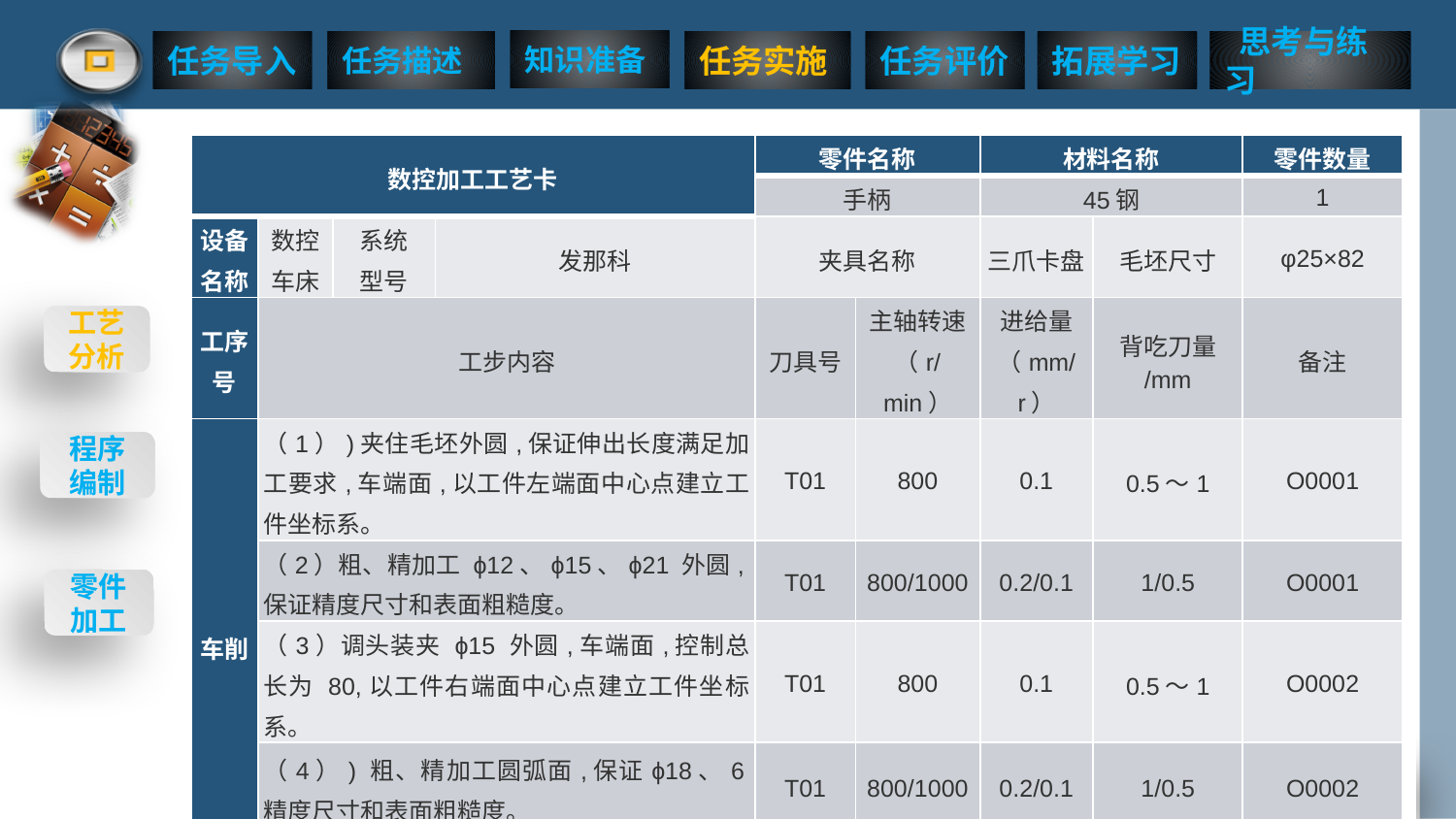

| 数控加工工艺卡 |  |  |  |  | 零件名称 |  |  | 材料名称 |  | 零件数量 |
| --- | --- | --- | --- | --- | --- | --- | --- | --- | --- | --- |
|  |  |  |  |  | 手柄 |  |  | 45钢 |  | 1 |
| 设备名称 | 数控 车床 | 系统 型号 |  | 发那科 | 夹具名称 |  |  | 三爪卡盘 | 毛坯尺寸 | φ25×82 |
| 工序号 | 工步内容 |  |  |  | 刀具号 |  | 主轴转速 （r/min） | 进给量 （mm/r） | 背吃刀量 /mm | 备注 |
| 车削 | （1）)夹住毛坯外圆,保证伸出长度满足加工要求,车端面,以工件左端面中心点建立工件坐标系。 |  |  |  | T01 |  | 800 | 0.1 | 0.5～1 | O0001 |
|  | （2）粗、精加工 ϕ12、ϕ15、ϕ21 外圆,保证精度尺寸和表面粗糙度。 |  |  |  | T01 |  | 800/1000 | 0.2/0.1 | 1/0.5 | O0001 |
|  | （3）调头装夹 ϕ15 外圆,车端面,控制总长为 80,以工件右端面中心点建立工件坐标系。 |  |  |  | T01 |  | 800 | 0.1 | 0.5～1 | O0002 |
|  | （4）) 粗、精加工圆弧面,保证ϕ18、6精度尺寸和表面粗糙度。 |  |  |  | T01 |  | 800/1000 | 0.2/0.1 | 1/0.5 | O0002 |
|  | （5）拆卸零件，去毛刺。 |  |  |  |  |  |  |  |  |  |
| 编制 |  |  | 审核 |  | 批准 |  | 年 月 日 |  | 共1页 | 第1页 |